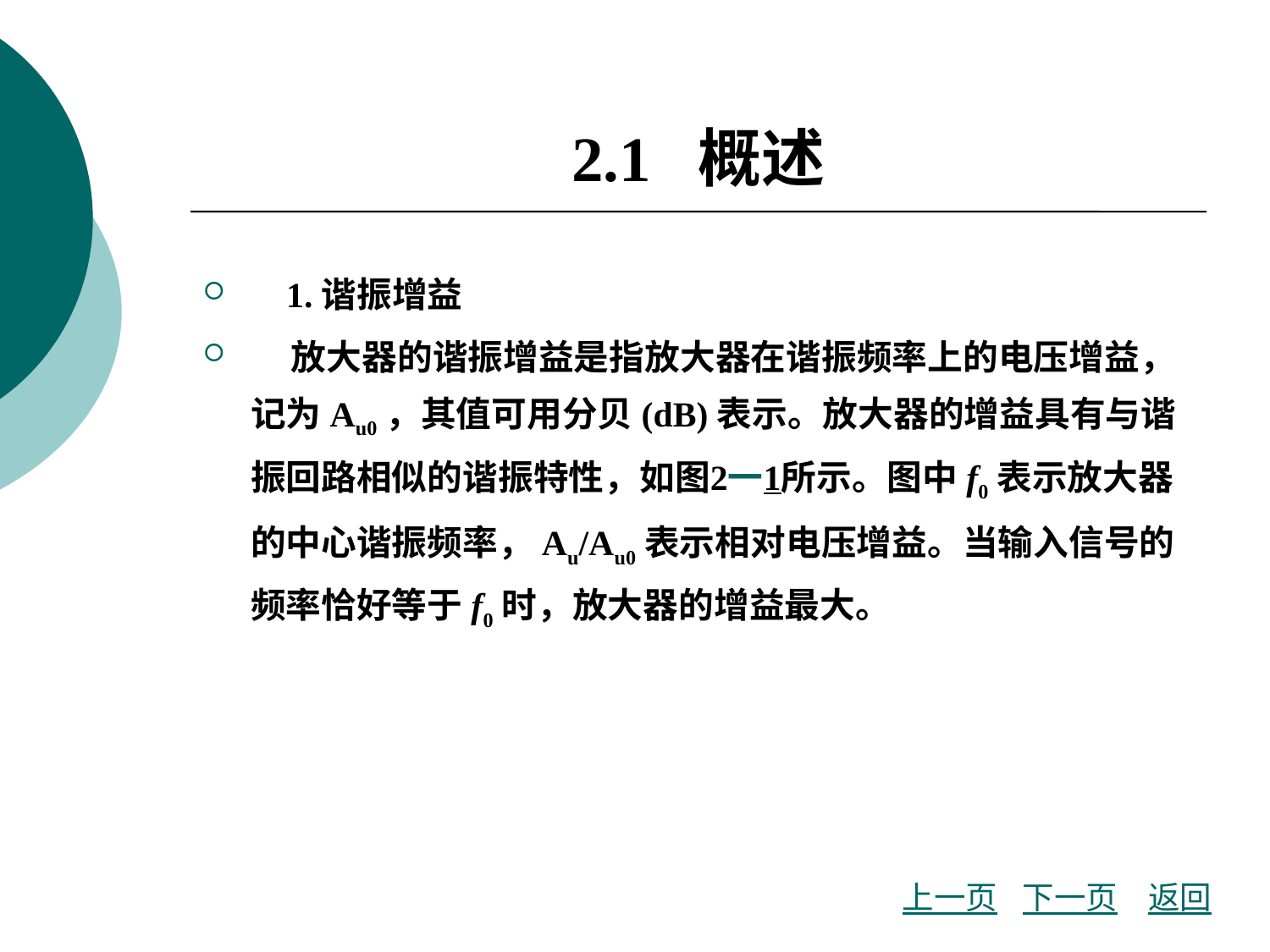

# 2.1  概述
    1.谐振增益
    放大器的谐振增益是指放大器在谐振频率上的电压增益，记为Au0，其值可用分贝(dB)表示。放大器的增益具有与谐振回路相似的谐振特性，如图2一1所示。图中f0表示放大器的中心谐振频率，Au/Au0表示相对电压增益。当输入信号的频率恰好等于f0时，放大器的增益最大。
上一页
下一页
返回